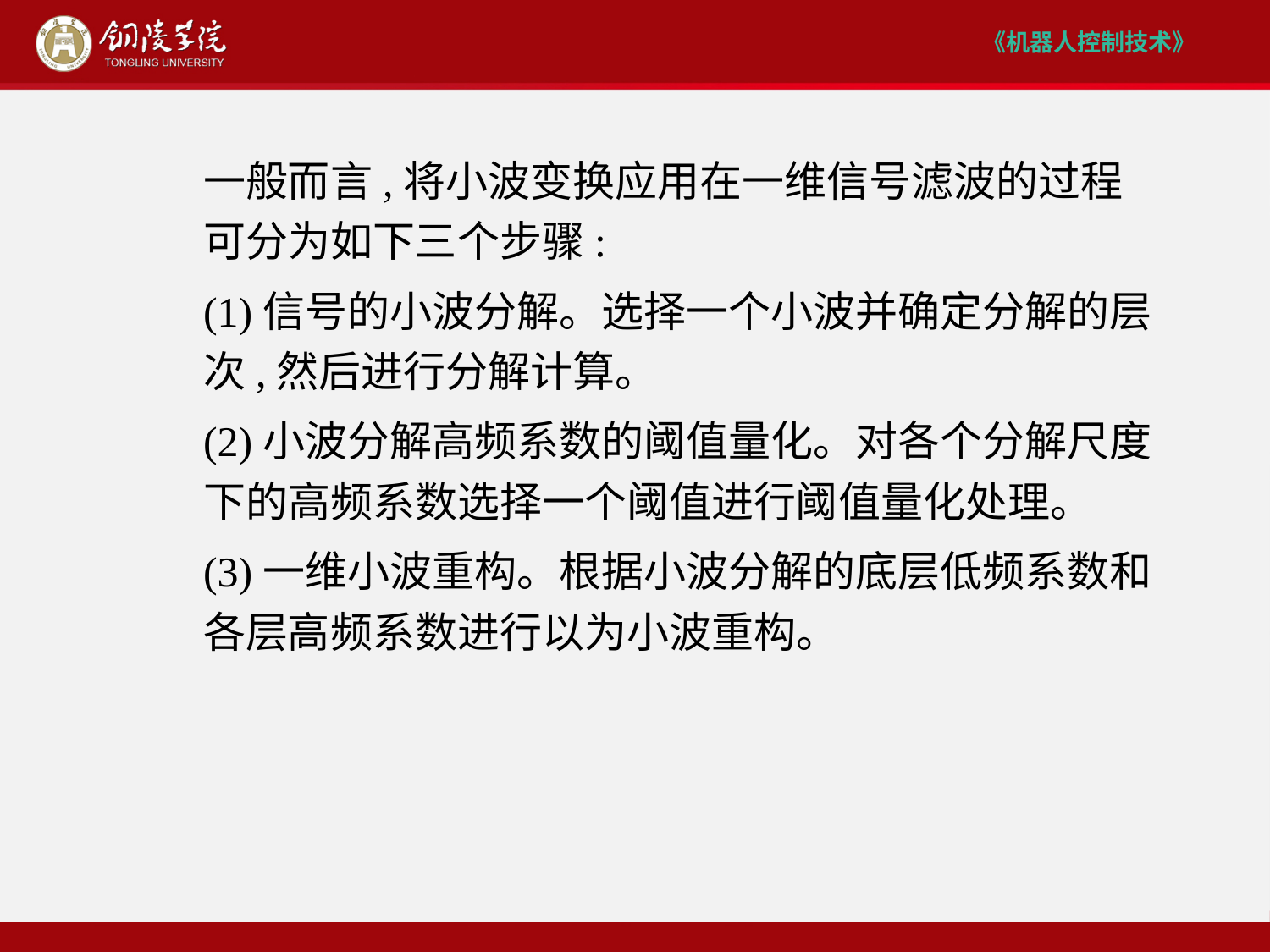

一般而言,将小波变换应用在一维信号滤波的过程可分为如下三个步骤:
(1)信号的小波分解。选择一个小波并确定分解的层次,然后进行分解计算。
(2)小波分解高频系数的阈值量化。对各个分解尺度下的高频系数选择一个阈值进行阈值量化处理。
(3)一维小波重构。根据小波分解的底层低频系数和各层高频系数进行以为小波重构。